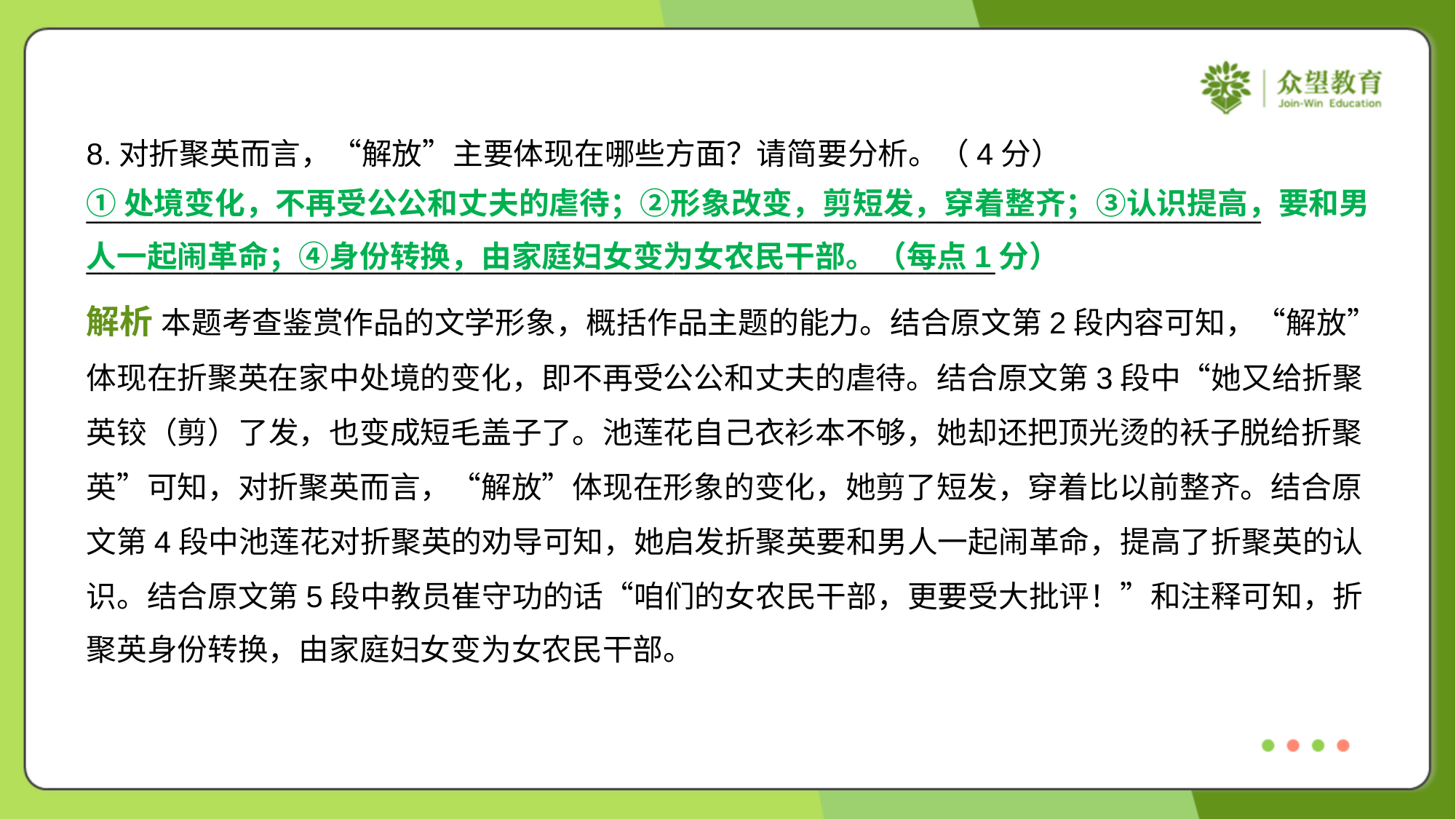

8.对折聚英而言，“解放”主要体现在哪些方面？请简要分析。（4分）
____________________________________________________________________________________
_________________________________________________________________
①处境变化，不再受公公和丈夫的虐待；②形象改变，剪短发，穿着整齐；③认识提高，要和男
人一起闹革命；④身份转换，由家庭妇女变为女农民干部。（每点1分）
解析 本题考查鉴赏作品的文学形象，概括作品主题的能力。结合原文第2段内容可知，“解放”
体现在折聚英在家中处境的变化，即不再受公公和丈夫的虐待。结合原文第3段中“她又给折聚
英铰（剪）了发，也变成短毛盖子了。池莲花自己衣衫本不够，她却还把顶光烫的袄子脱给折聚
英”可知，对折聚英而言，“解放”体现在形象的变化，她剪了短发，穿着比以前整齐。结合原
文第4段中池莲花对折聚英的劝导可知，她启发折聚英要和男人一起闹革命，提高了折聚英的认
识。结合原文第5段中教员崔守功的话“咱们的女农民干部，更要受大批评！”和注释可知，折
聚英身份转换，由家庭妇女变为女农民干部。